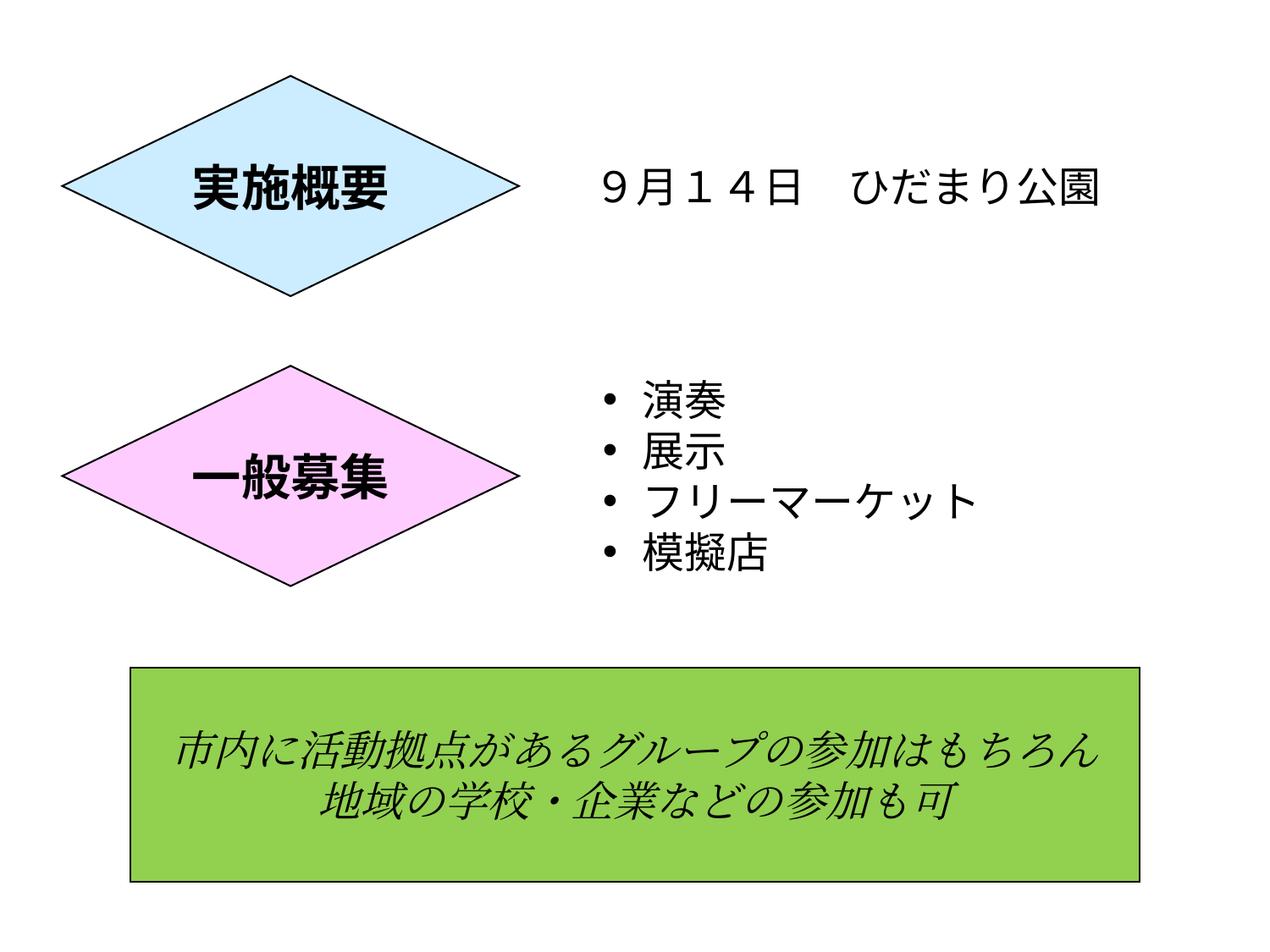

実施概要
９月１４日　ひだまり公園
一般募集
演奏
展示
フリーマーケット
模擬店
市内に活動拠点があるグループの参加はもちろん
地域の学校・企業などの参加も可